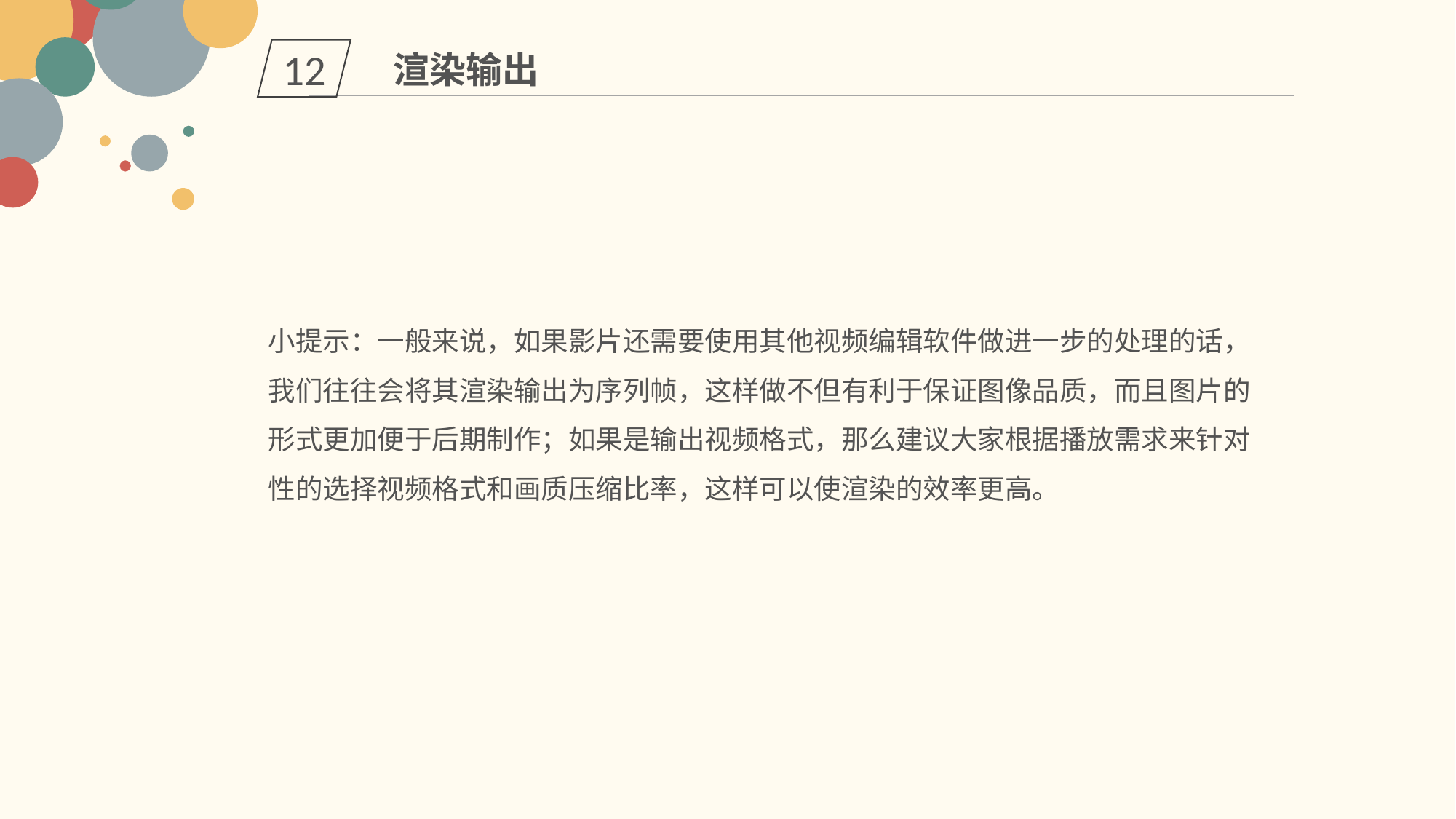

12
渲染输出
小提示：一般来说，如果影片还需要使用其他视频编辑软件做进一步的处理的话，我们往往会将其渲染输出为序列帧，这样做不但有利于保证图像品质，而且图片的形式更加便于后期制作；如果是输出视频格式，那么建议大家根据播放需求来针对性的选择视频格式和画质压缩比率，这样可以使渲染的效率更高。